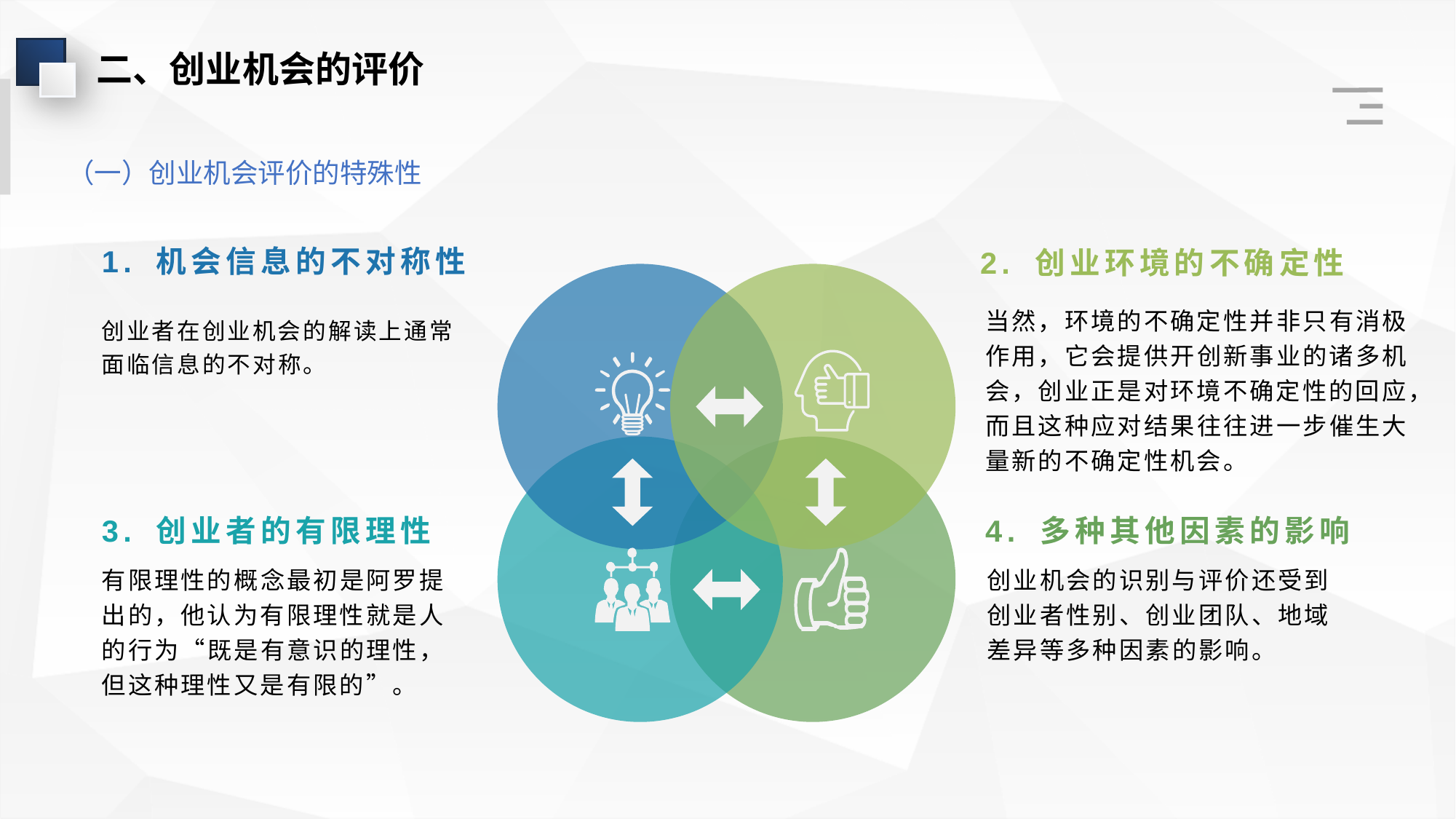

二、创业机会的评价

（一）创业机会评价的特殊性
1. 机会信息的不对称性
2. 创业环境的不确定性

当然，环境的不确定性并非只有消极作用，它会提供开创新事业的诸多机会，创业正是对环境不确定性的回应，而且这种应对结果往往进一步催生大量新的不确定性机会。
创业者在创业机会的解读上通常面临信息的不对称。

3. 创业者的有限理性
4. 多种其他因素的影响

创业机会的识别与评价还受到创业者性别、创业团队、地域差异等多种因素的影响。
有限理性的概念最初是阿罗提出的，他认为有限理性就是人的行为“既是有意识的理性，但这种理性又是有限的”。